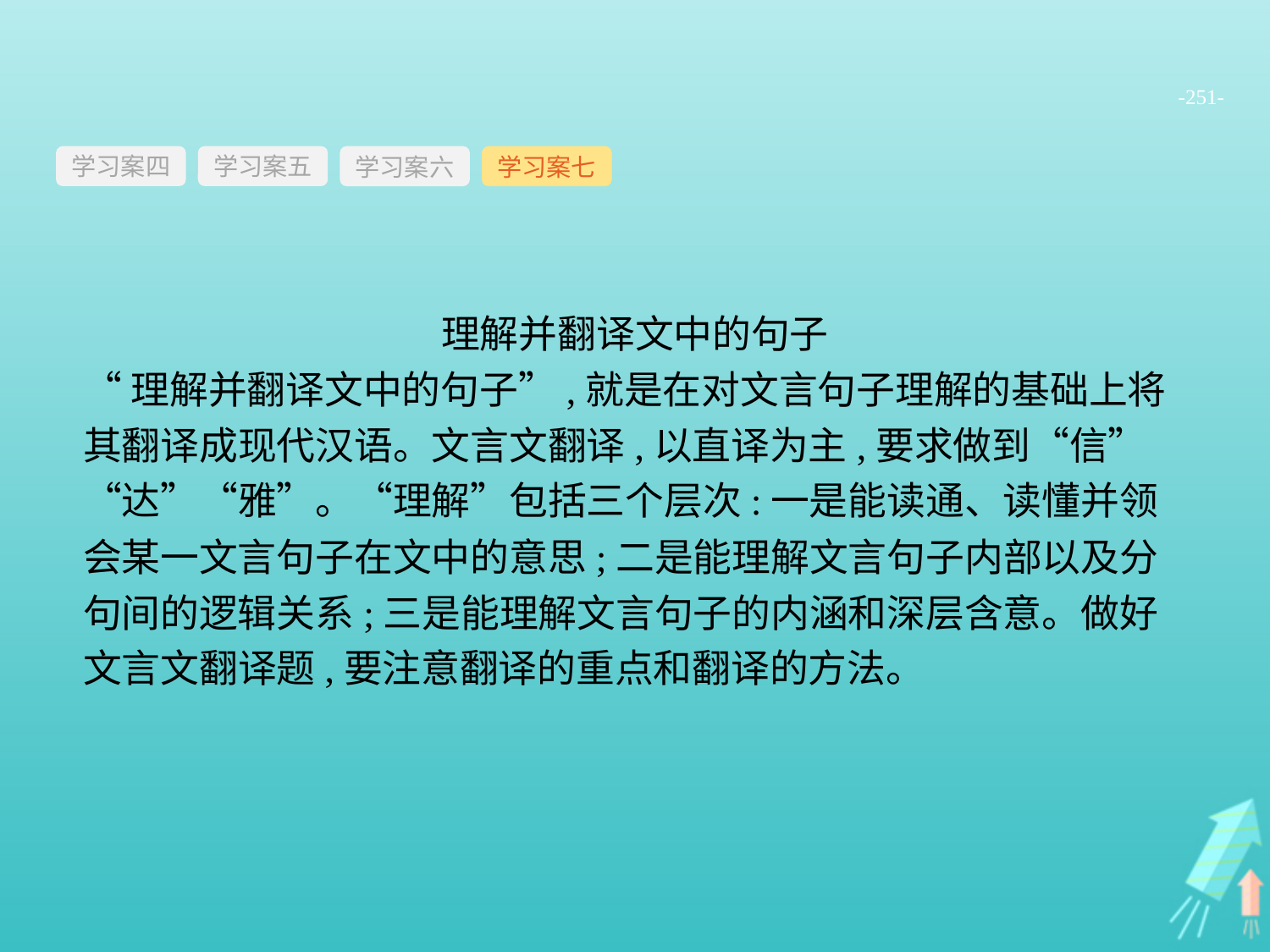

-251-
学习案四
学习案六
学习案七
学习案五
理解并翻译文中的句子
“理解并翻译文中的句子”,就是在对文言句子理解的基础上将其翻译成现代汉语。文言文翻译,以直译为主,要求做到“信”“达”“雅”。“理解”包括三个层次:一是能读通、读懂并领会某一文言句子在文中的意思;二是能理解文言句子内部以及分句间的逻辑关系;三是能理解文言句子的内涵和深层含意。做好文言文翻译题,要注意翻译的重点和翻译的方法。